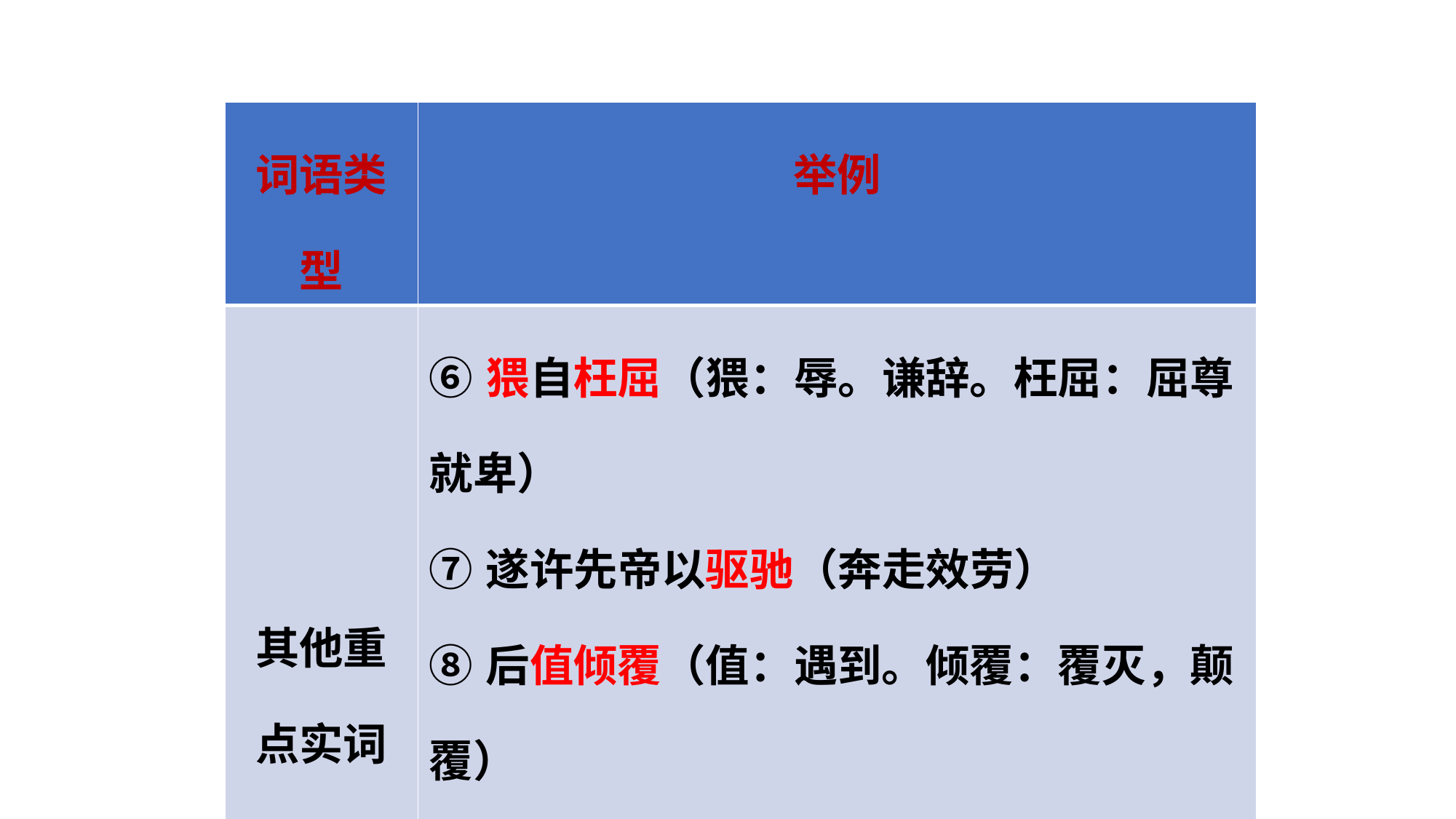

| 词语类型 | 举例 |
| --- | --- |
| 其他重点实词 | ⑥猥自枉屈（猥：辱。谦辞。枉屈：屈尊就卑） ⑦遂许先帝以驱驰（奔走效劳） ⑧后值倾覆（值：遇到。倾覆：覆灭，颠覆）　　　　　　　 ⑨尔来二十有一年矣（自那时以来） ⑩故临崩寄臣以大事也（托付） ⑪夙夜忧叹（早晚，日日夜夜） |